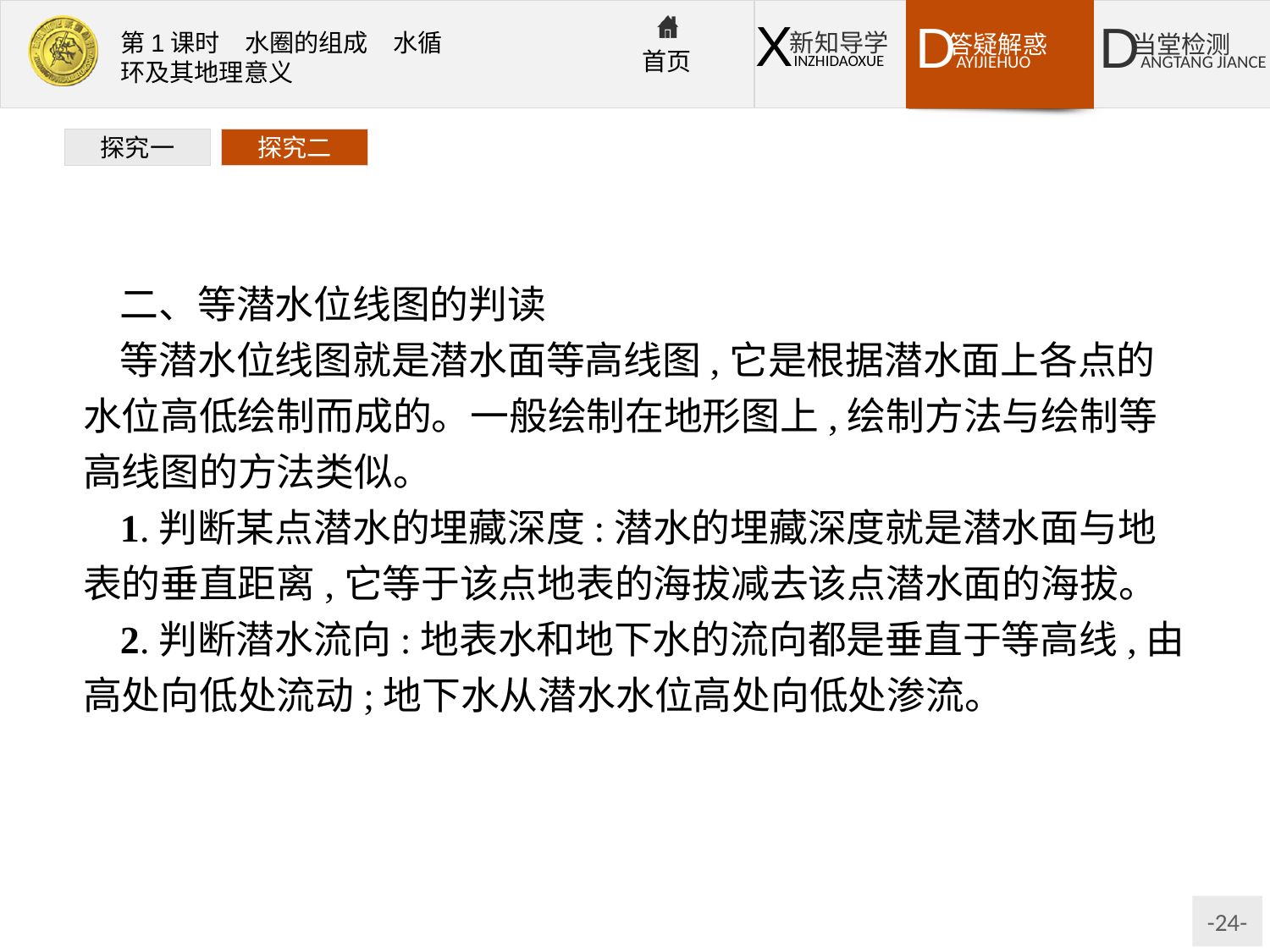

探究一
探究二
二、等潜水位线图的判读
等潜水位线图就是潜水面等高线图,它是根据潜水面上各点的水位高低绘制而成的。一般绘制在地形图上,绘制方法与绘制等高线图的方法类似。
1.判断某点潜水的埋藏深度:潜水的埋藏深度就是潜水面与地表的垂直距离,它等于该点地表的海拔减去该点潜水面的海拔。
2.判断潜水流向:地表水和地下水的流向都是垂直于等高线,由高处向低处流动;地下水从潜水水位高处向低处渗流。